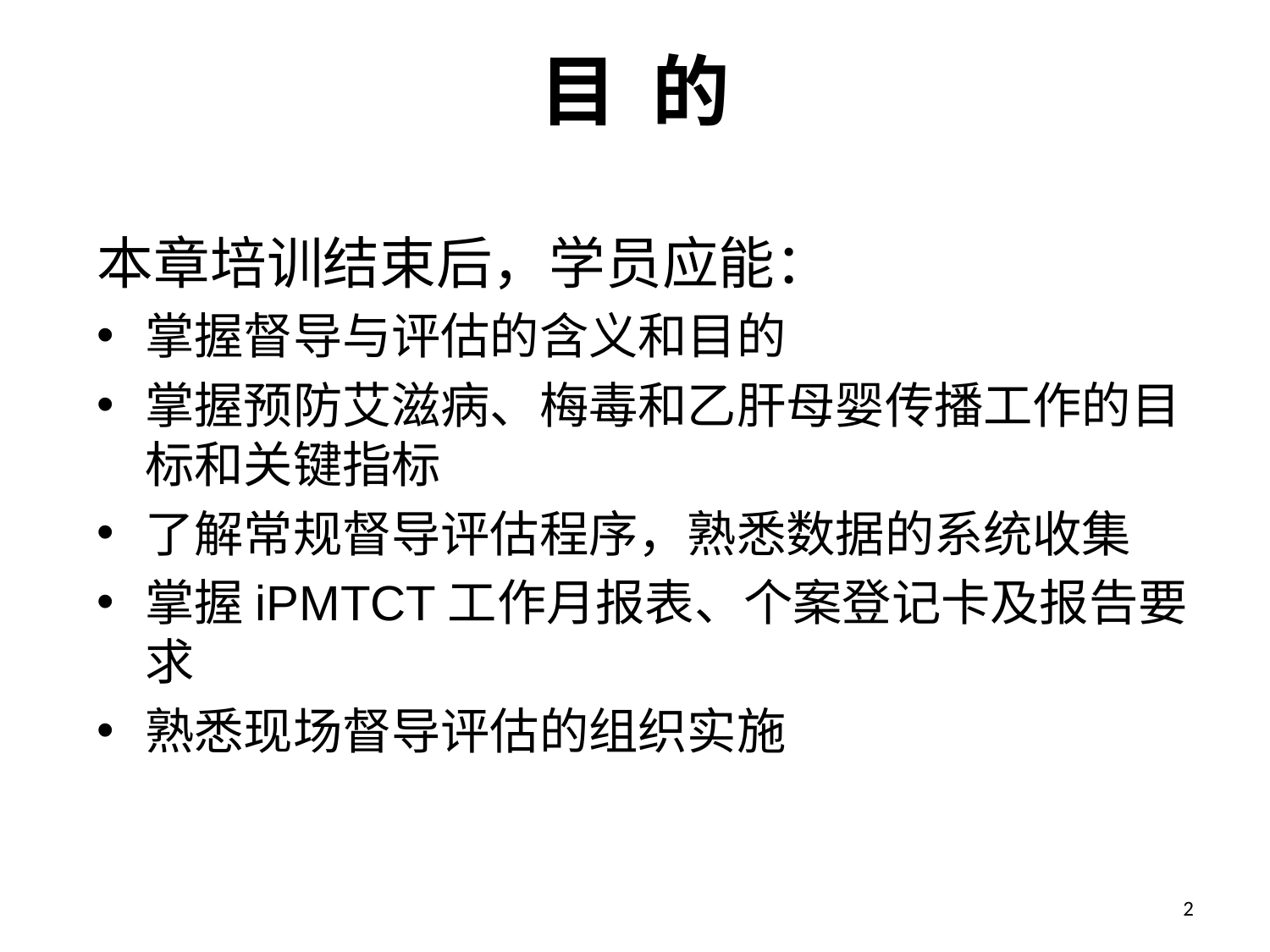

# 目  的
本章培训结束后，学员应能：
掌握督导与评估的含义和目的
掌握预防艾滋病、梅毒和乙肝母婴传播工作的目标和关键指标
了解常规督导评估程序，熟悉数据的系统收集
掌握iPMTCT工作月报表、个案登记卡及报告要求
熟悉现场督导评估的组织实施
2